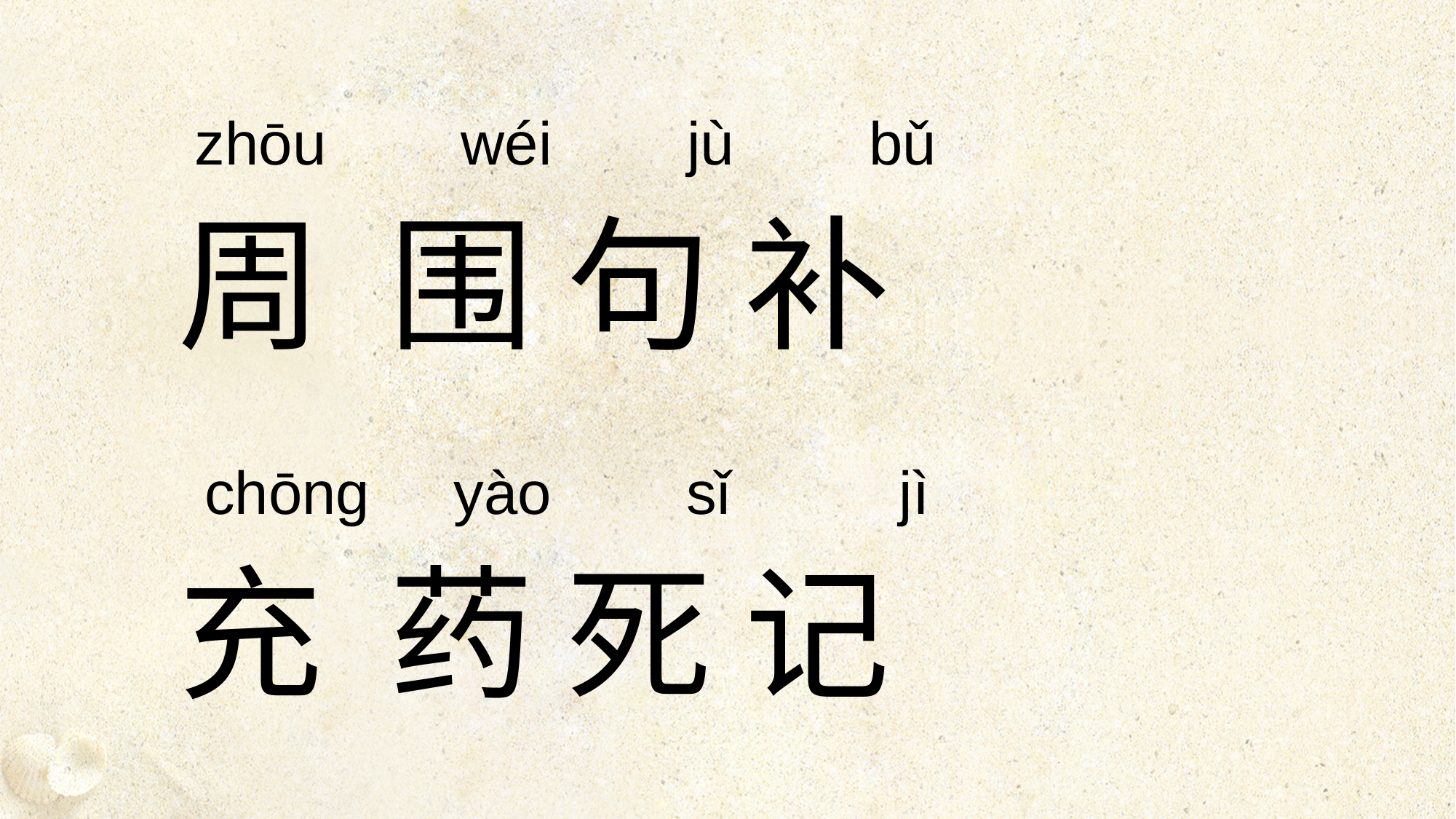

zhōu        wéi        jù        bǔ
周  围 句 补

充  药 死 记
  chōng     yào        sǐ          jì